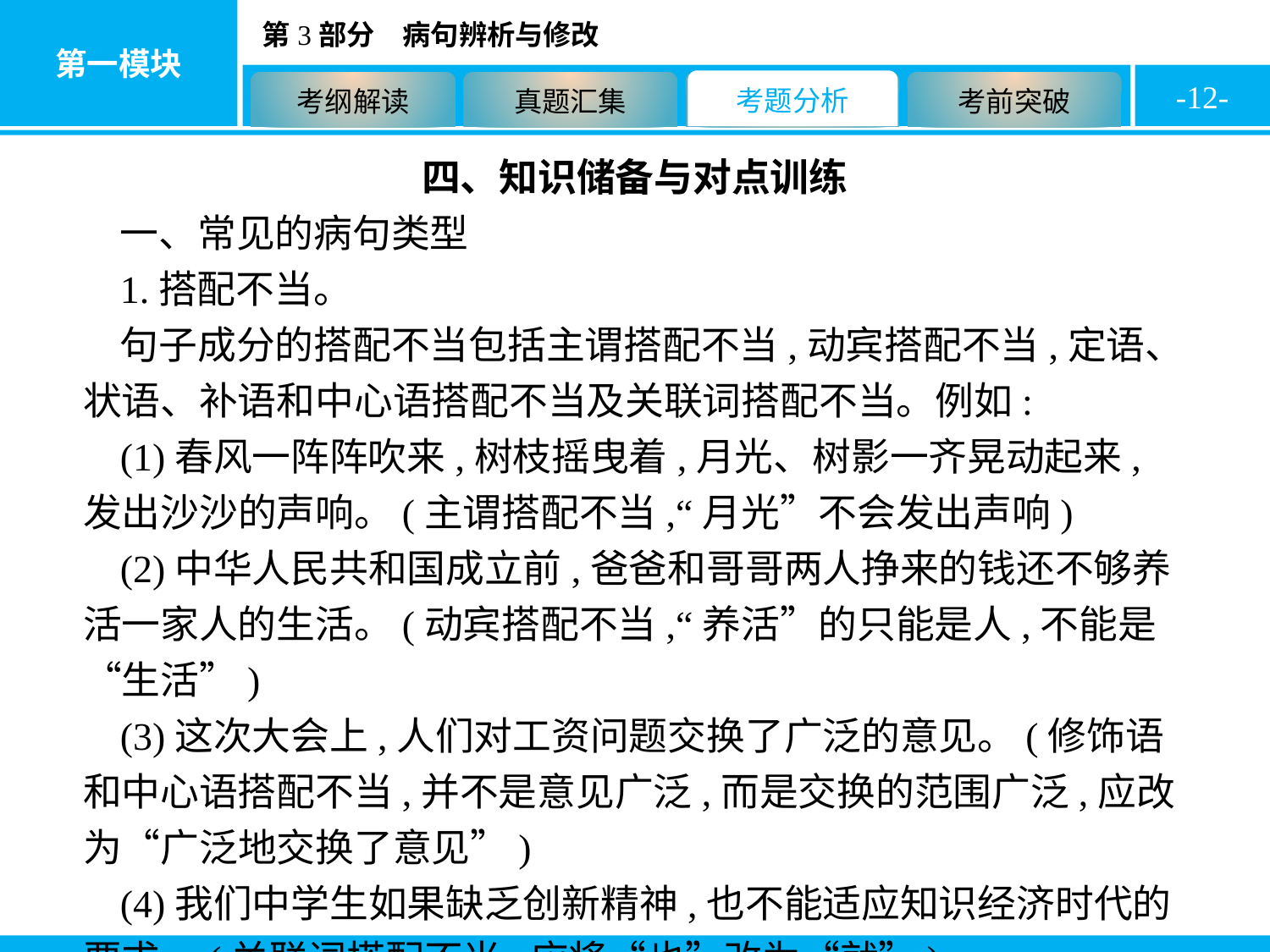

-12-
四、知识储备与对点训练
一、常见的病句类型
1.搭配不当。
句子成分的搭配不当包括主谓搭配不当,动宾搭配不当,定语、状语、补语和中心语搭配不当及关联词搭配不当。例如:
(1)春风一阵阵吹来,树枝摇曳着,月光、树影一齐晃动起来,发出沙沙的声响。(主谓搭配不当,“月光”不会发出声响)
(2)中华人民共和国成立前,爸爸和哥哥两人挣来的钱还不够养活一家人的生活。(动宾搭配不当,“养活”的只能是人,不能是“生活”)
(3)这次大会上,人们对工资问题交换了广泛的意见。(修饰语和中心语搭配不当,并不是意见广泛,而是交换的范围广泛,应改为“广泛地交换了意见”)
(4)我们中学生如果缺乏创新精神,也不能适应知识经济时代的要求。(关联词搭配不当,应将“也”改为“就”)